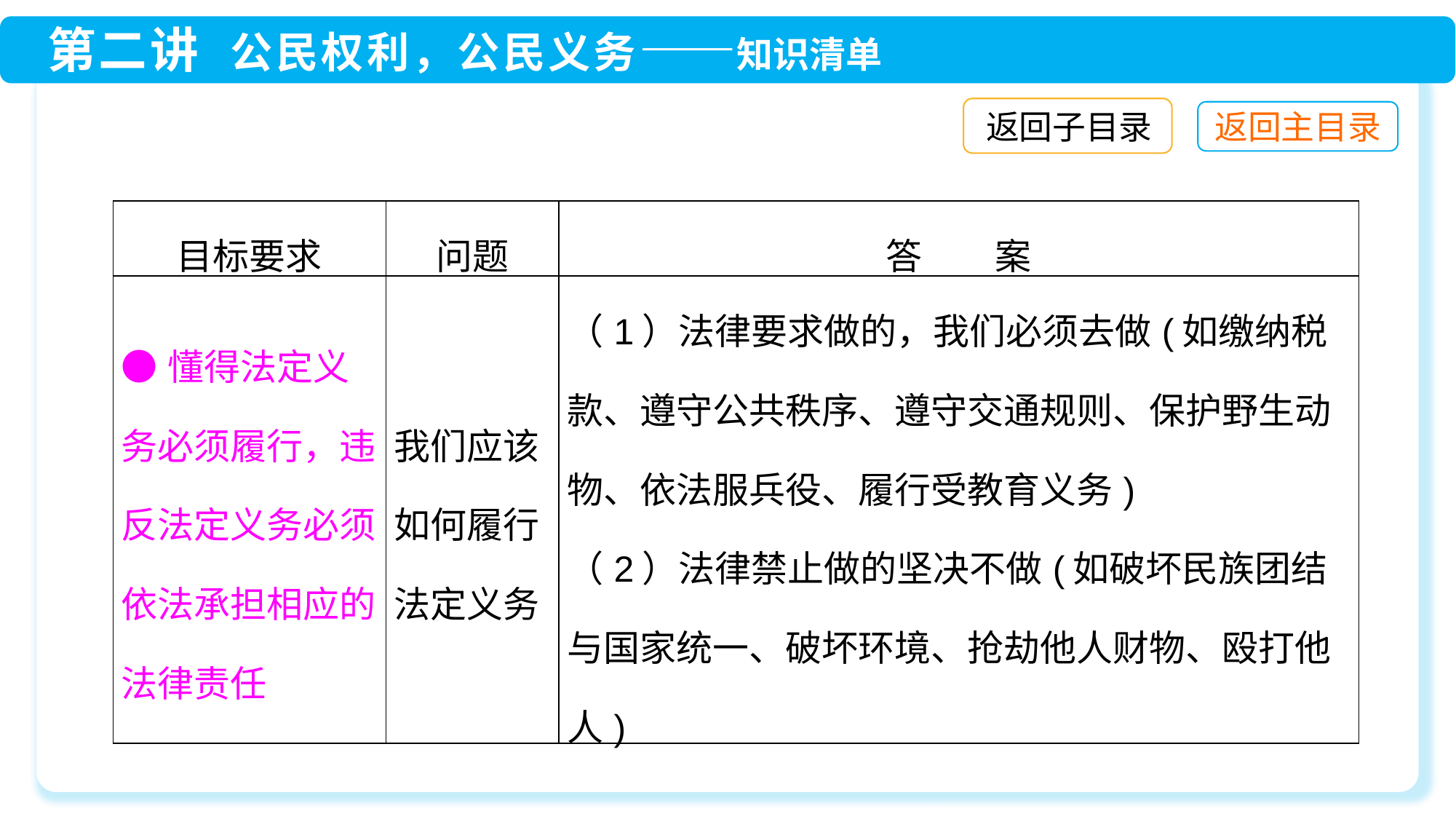

返回子目录
| 目标要求 | 问题 | 答　　案 |
| --- | --- | --- |
| ●懂得法定义务必须履行，违反法定义务必须依法承担相应的法律责任 | 我们应该如何履行法定义务 | （1）法律要求做的，我们必须去做(如缴纳税款、遵守公共秩序、遵守交通规则、保护野生动物、依法服兵役、履行受教育义务) （2）法律禁止做的坚决不做(如破坏民族团结与国家统一、破坏环境、抢劫他人财物、殴打他人) |